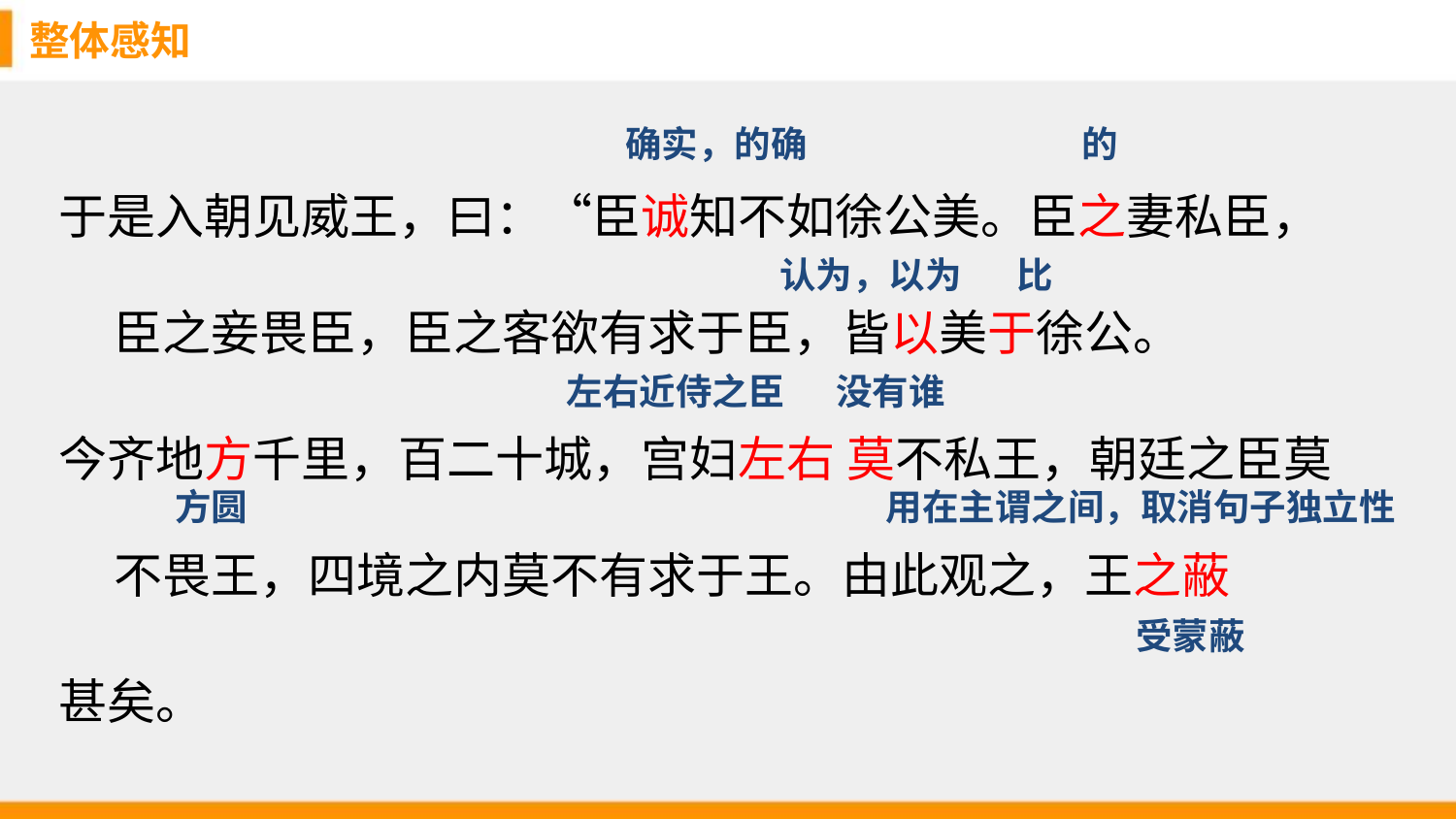

整体感知
确实，的确
的
于是入朝见威王，曰：“臣诚知不如徐公美。臣之妻私臣，臣之妾畏臣，臣之客欲有求于臣，皆以美于徐公。
今齐地方千里，百二十城，宫妇左右 莫不私王，朝廷之臣莫不畏王，四境之内莫不有求于王。由此观之，王之蔽
甚矣。
比
认为，以为
左右近侍之臣
没有谁
方圆
用在主谓之间，取消句子独立性
受蒙蔽